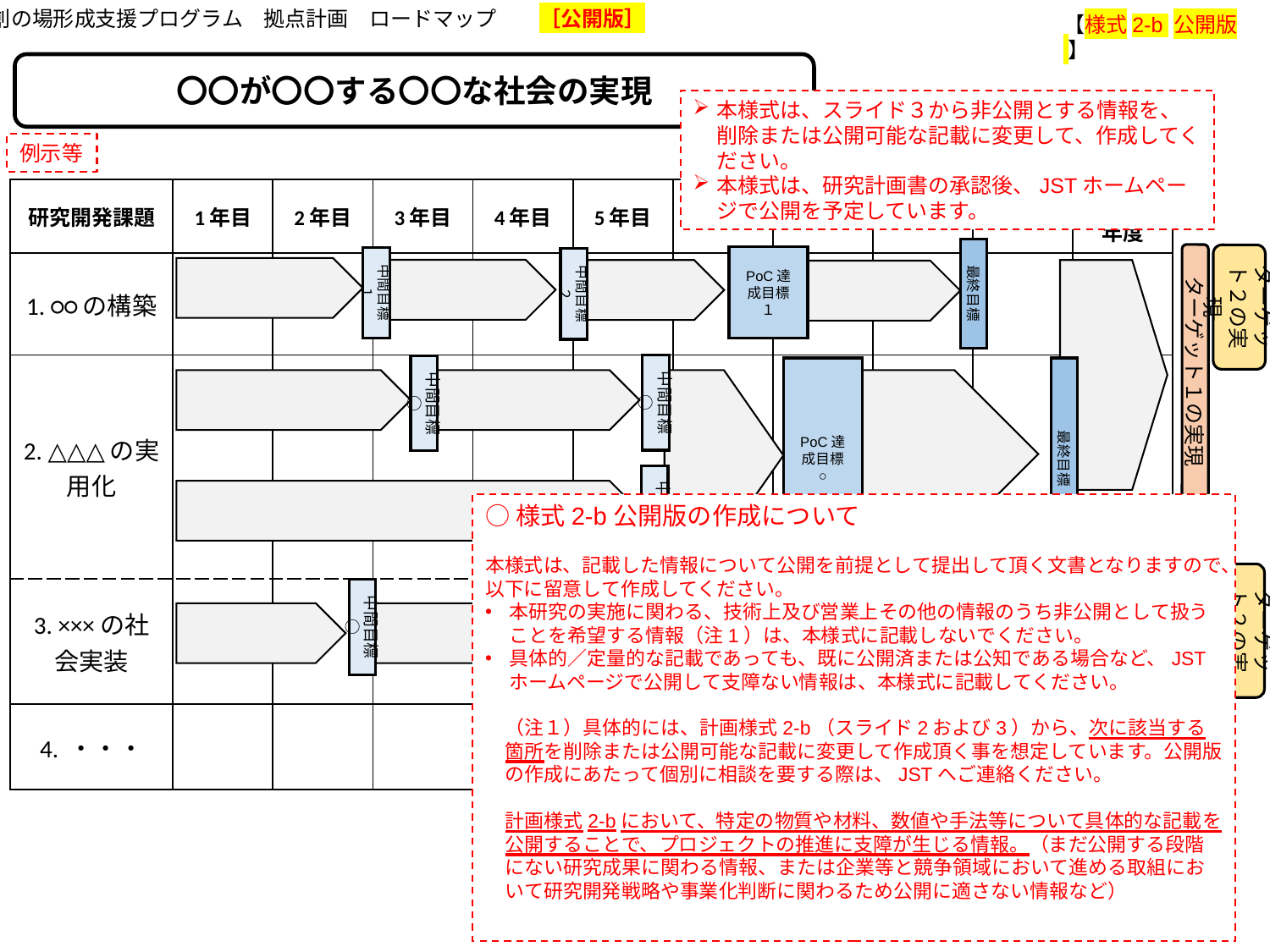

共創の場形成支援プログラム　拠点計画　ロードマップ　　［公開版］
【様式2-b 公開版 】
〇〇が〇〇する〇〇な社会の実現
本様式は、スライド３から非公開とする情報を、削除または公開可能な記載に変更して、作成してください。
本様式は、研究計画書の承認後、JSTホームページで公開を予定しています。
例示等
| 研究開発課題 | 1年目 | 2年目 | 3年目 | 4年目 | 5年目 | 6年目 | 7年目 | 8年目 | 9年目 | 最終 年度 |
| --- | --- | --- | --- | --- | --- | --- | --- | --- | --- | --- |
| 1. ○○の構築 |  |  |  |  |  |  |  |  |  |  |
| 2. △△△の実用化 |  |  |  |  |  |  |  |  |  |  |
| 3. ×××の社会実装 |  |  |  |  |  |  |  |  |  |  |
| 4. ・・・ |  |  |  |  |  |  |  |  |  |  |
最終目標
ターゲット１の実現
ターゲット２の実現
PoC達成目標
１
中間目標１
中間目標２

中間目標○
中間目標○
PoC達成目標
○
最終目標

中間目標○

○様式2-b公開版の作成について

本様式は、記載した情報について公開を前提として提出して頂く文書となりますので、以下に留意して作成してください。
本研究の実施に関わる、技術上及び営業上その他の情報のうち非公開として扱うことを希望する情報（注1）は、本様式に記載しないでください。
具体的／定量的な記載であっても、既に公開済または公知である場合など、JSTホームページで公開して支障ない情報は、本様式に記載してください。

（注１）具体的には、計画様式2-b（スライド2および3）から、次に該当する箇所を削除または公開可能な記載に変更して作成頂く事を想定しています。公開版の作成にあたって個別に相談を要する際は、JSTへご連絡ください。

計画様式2-bにおいて、特定の物質や材料、数値や手法等について具体的な記載を公開することで、プロジェクトの推進に支障が生じる情報。（まだ公開する段階にない研究成果に関わる情報、または企業等と競争領域において進める取組において研究開発戦略や事業化判断に関わるため公開に適さない情報など）
ターゲット３の実現

ターゲット２の実現
事業化判断
最終目標
中間目標○
PoC達成目標
１